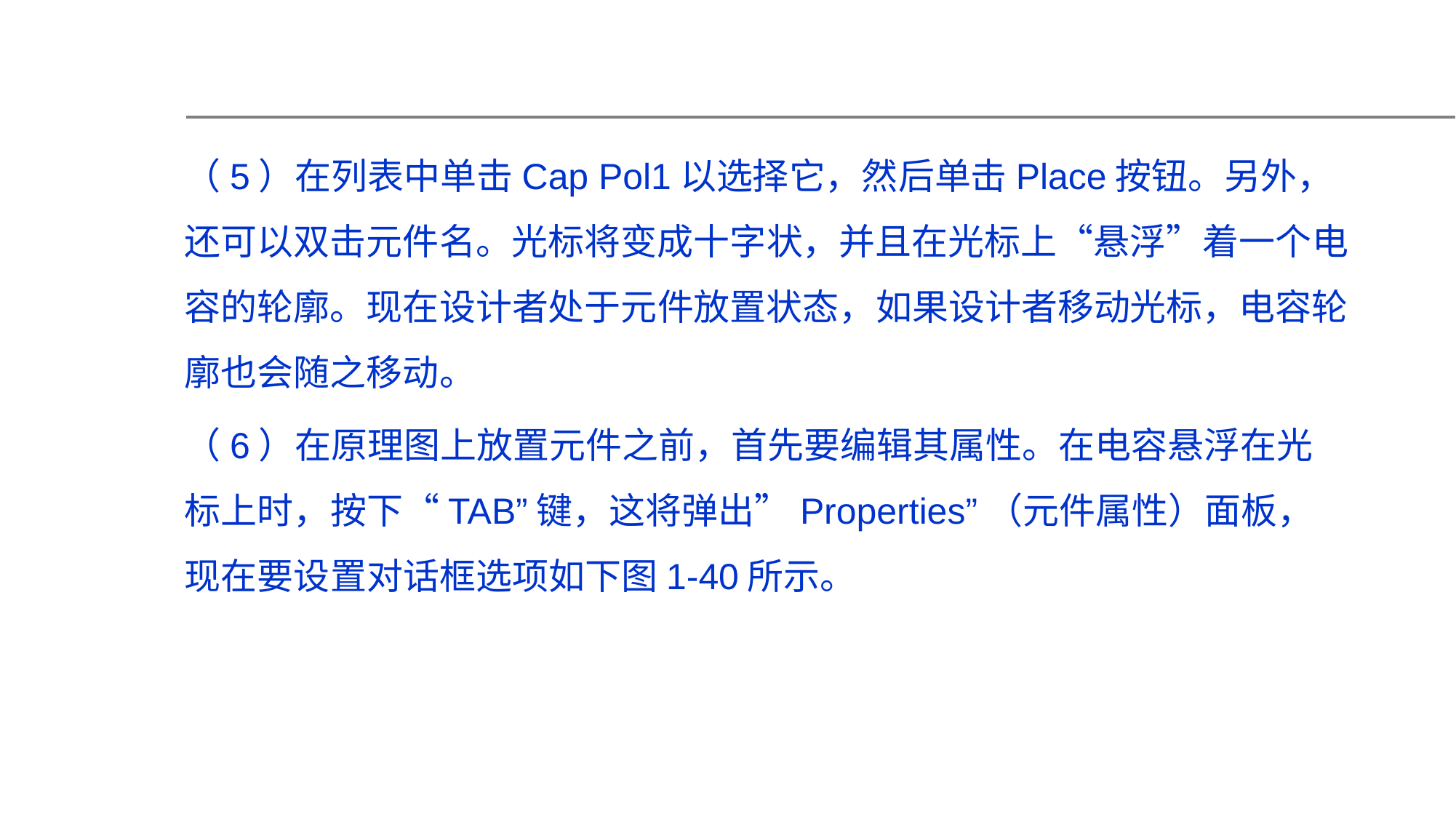

（5）在列表中单击Cap Pol1以选择它，然后单击Place按钮。另外，还可以双击元件名。光标将变成十字状，并且在光标上“悬浮”着一个电容的轮廓。现在设计者处于元件放置状态，如果设计者移动光标，电容轮廓也会随之移动。
（6）在原理图上放置元件之前，首先要编辑其属性。在电容悬浮在光标上时，按下“TAB”键，这将弹出”Properties”（元件属性）面板，现在要设置对话框选项如下图1-40所示。